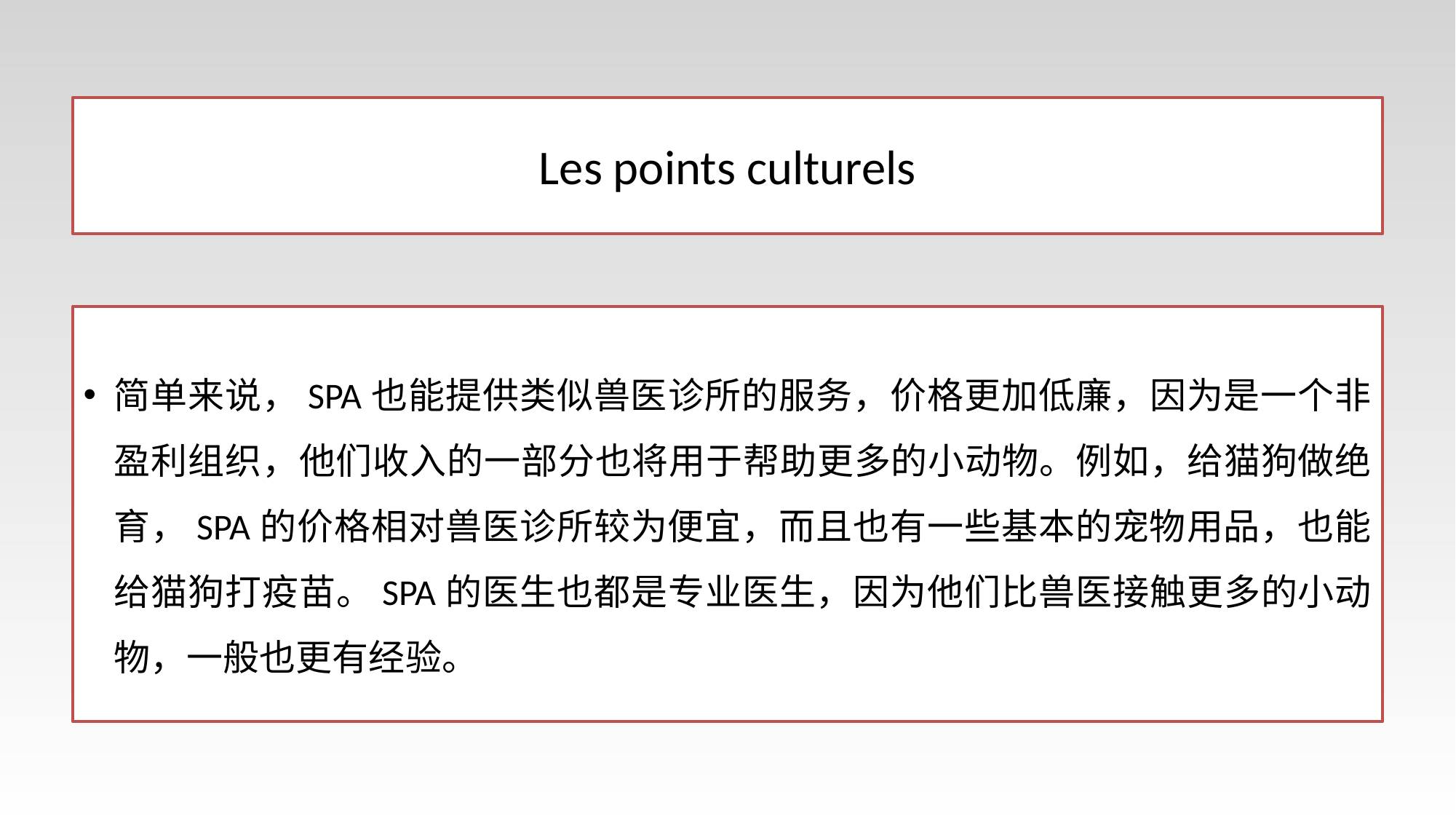

# Les points culturels
简单来说，SPA也能提供类似兽医诊所的服务，价格更加低廉，因为是一个非盈利组织，他们收入的一部分也将用于帮助更多的小动物。例如，给猫狗做绝育，SPA的价格相对兽医诊所较为便宜，而且也有一些基本的宠物用品，也能给猫狗打疫苗。SPA的医生也都是专业医生，因为他们比兽医接触更多的小动物，一般也更有经验。